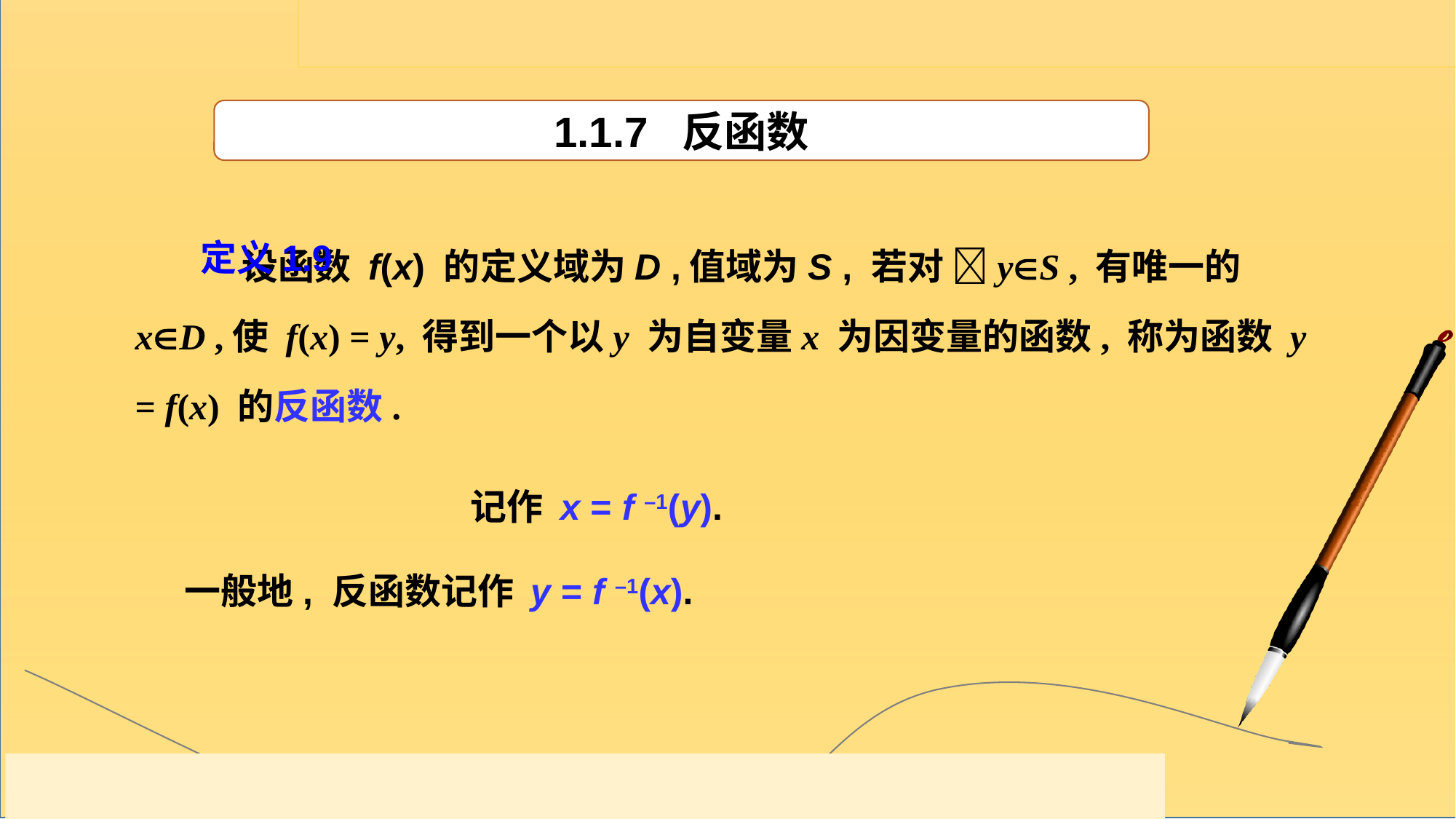

1.1.7  反函数
            设函数 f(x) 的定义域为D ,值域为S , 若对 ∀y∈S , 有唯一的 x∈D ,使 f(x) = y, 得到一个以y 为自变量x 为因变量的函数, 称为函数 y = f(x) 的反函数.
定义1.9
记作 x = f –1(y).
   一般地, 反函数记作 y = f –1(x).